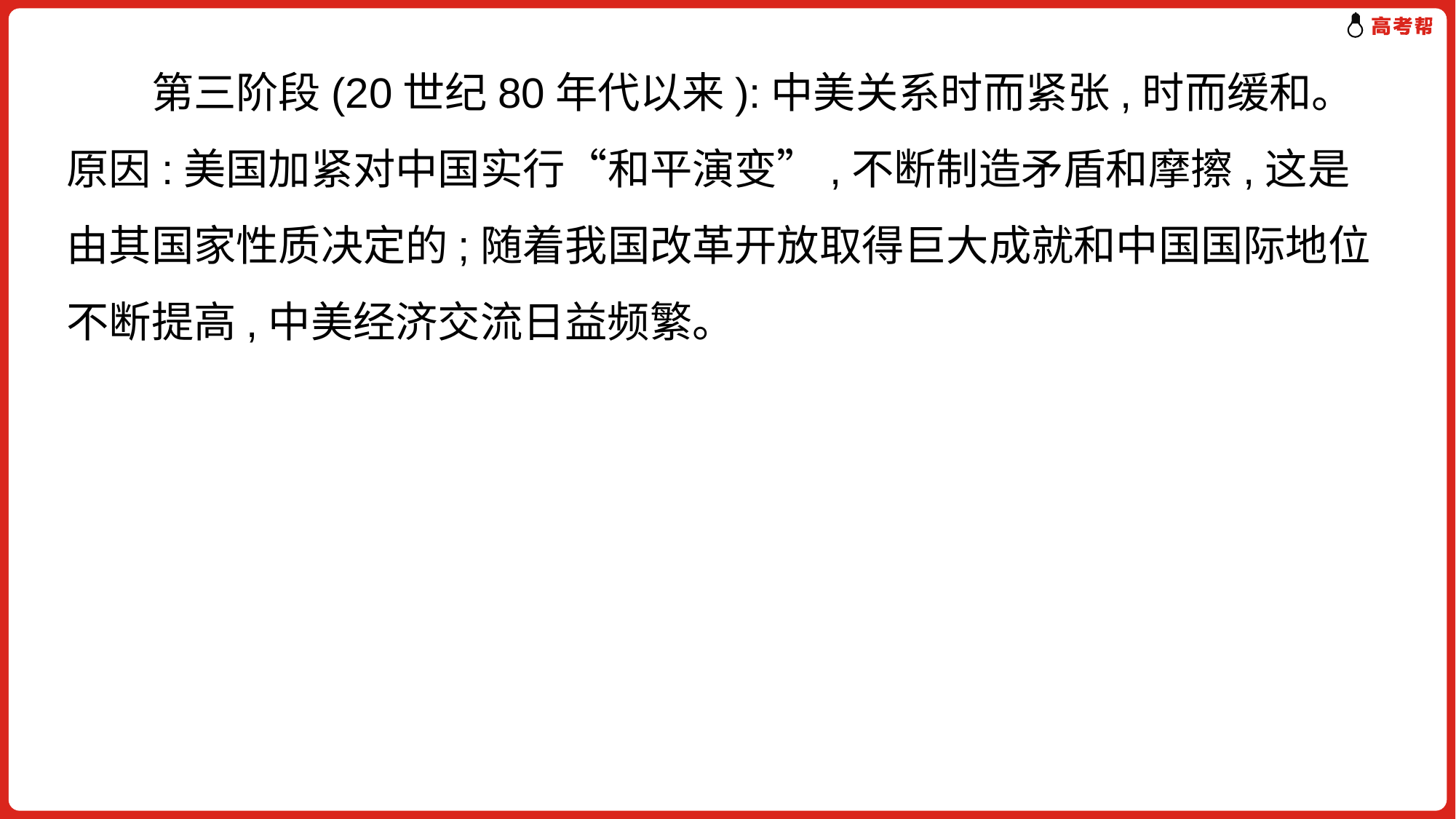

第三阶段(20世纪80年代以来):中美关系时而紧张,时而缓和。原因:美国加紧对中国实行“和平演变”,不断制造矛盾和摩擦,这是由其国家性质决定的;随着我国改革开放取得巨大成就和中国国际地位不断提高,中美经济交流日益频繁。